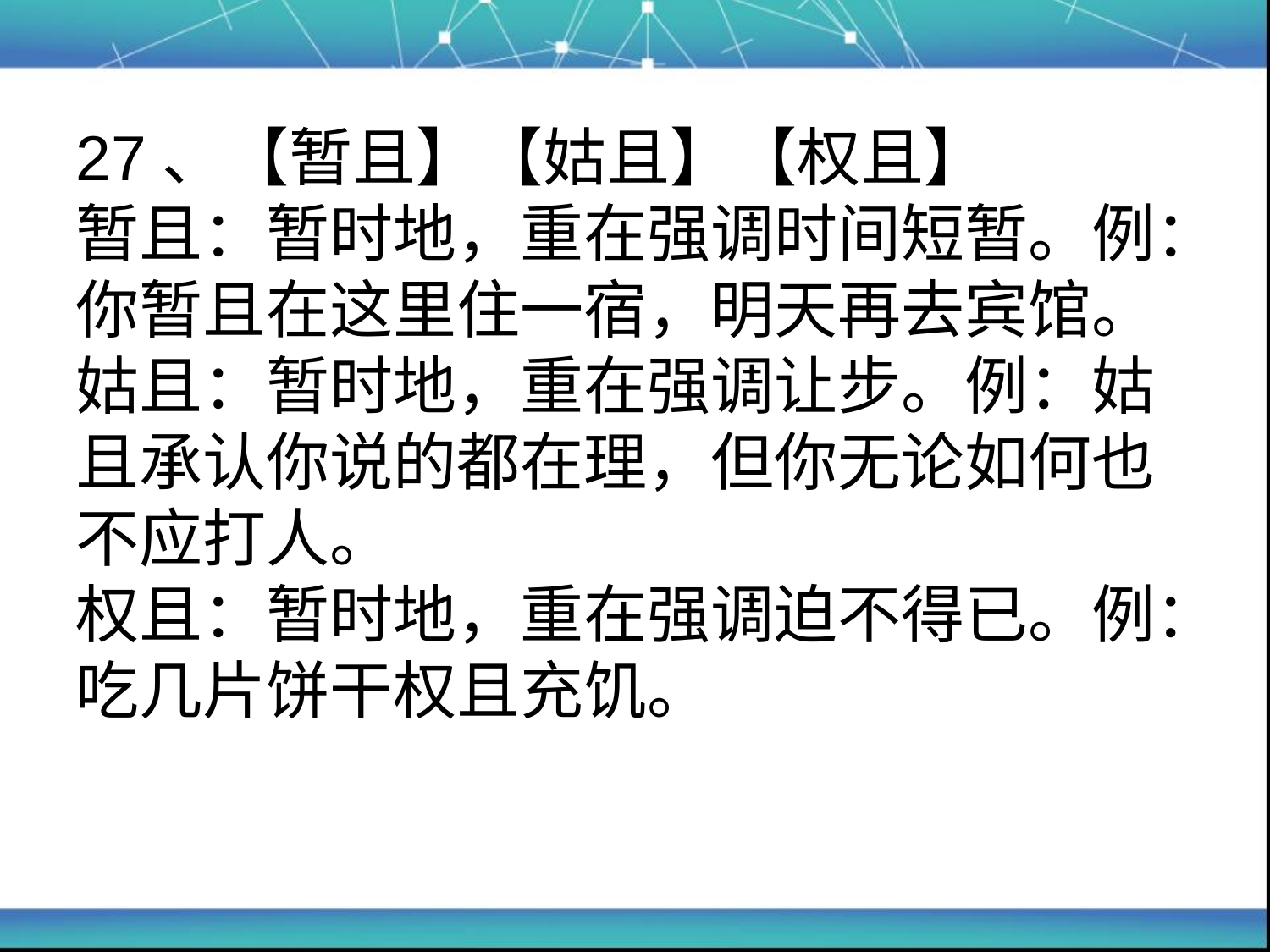

# 27、【暂且】【姑且】【权且】 暂且：暂时地，重在强调时间短暂。例：你暂且在这里住一宿，明天再去宾馆。 姑且：暂时地，重在强调让步。例：姑且承认你说的都在理，但你无论如何也不应打人。 权且：暂时地，重在强调迫不得已。例：吃几片饼干权且充饥。